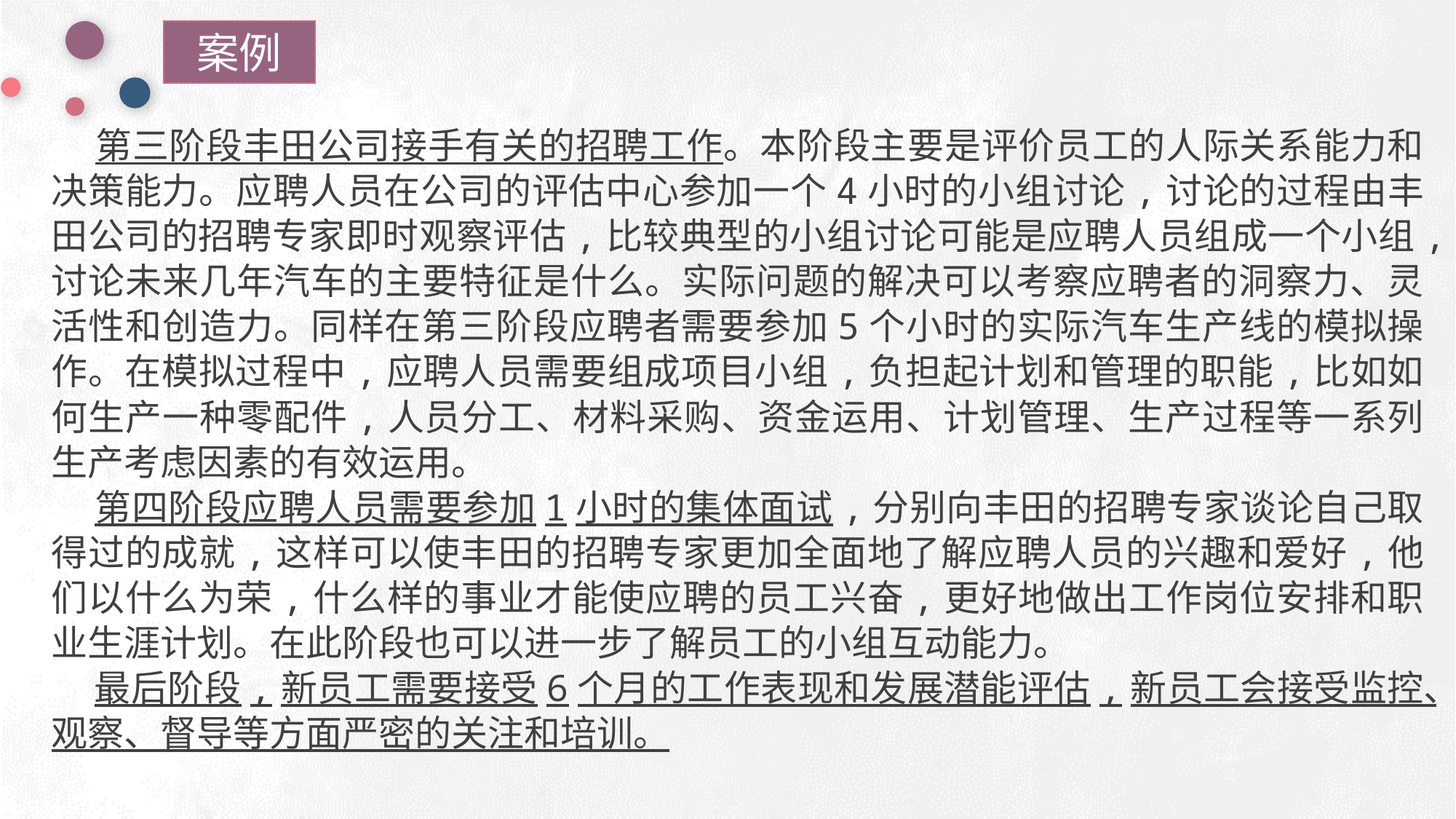

案例

    第三阶段丰田公司接手有关的招聘工作。本阶段主要是评价员工的人际关系能力和决策能力。应聘人员在公司的评估中心参加一个4小时的小组讨论,讨论的过程由丰田公司的招聘专家即时观察评估,比较典型的小组讨论可能是应聘人员组成一个小组,讨论未来几年汽车的主要特征是什么。实际问题的解决可以考察应聘者的洞察力、灵活性和创造力。同样在第三阶段应聘者需要参加5个小时的实际汽车生产线的模拟操作。在模拟过程中,应聘人员需要组成项目小组,负担起计划和管理的职能,比如如何生产一种零配件,人员分工、材料采购、资金运用、计划管理、生产过程等一系列生产考虑因素的有效运用。
    第四阶段应聘人员需要参加1小时的集体面试,分别向丰田的招聘专家谈论自己取得过的成就,这样可以使丰田的招聘专家更加全面地了解应聘人员的兴趣和爱好,他们以什么为荣,什么样的事业才能使应聘的员工兴奋,更好地做出工作岗位安排和职业生涯计划。在此阶段也可以进一步了解员工的小组互动能力。
    最后阶段,新员工需要接受6个月的工作表现和发展潜能评估,新员工会接受监控、观察、督导等方面严密的关注和培训。
e7d195523061f1c0deeec63e560781cfd59afb0ea006f2a87ABB68BF51EA6619813959095094C18C62A12F549504892A4AAA8C1554C6663626E05CA27F281A14E6983772AFC3FB97135759321DEA3D70CCCB10945EC5A0322096E752803368C2184698845E3CCD6DB7F651295A8E4F3FDC19EA64A2B4A4AC1434B55AAE41CF0BF61B375C23F3039959E085EE760725AA